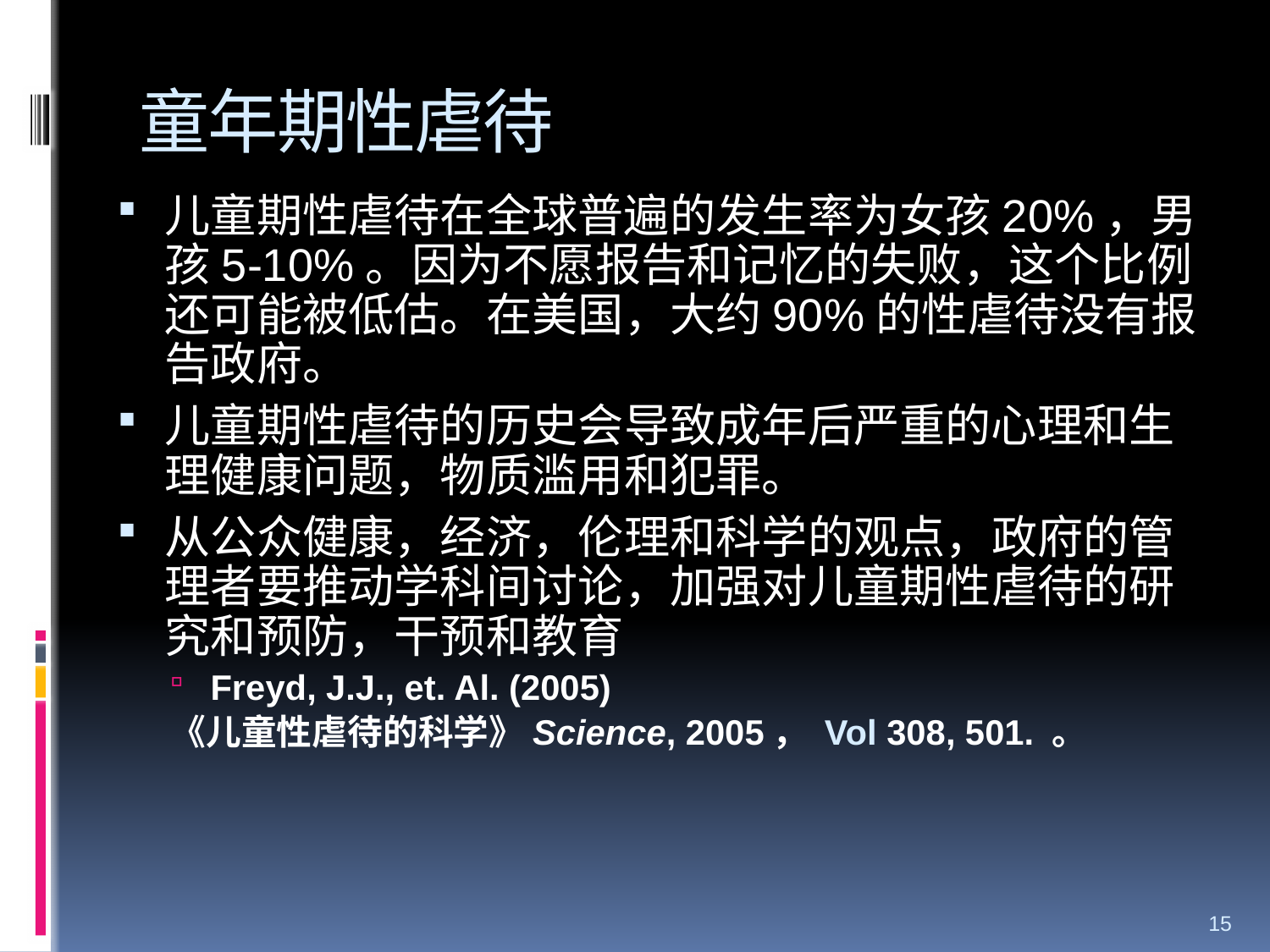

# 童年期性虐待
儿童期性虐待在全球普遍的发生率为女孩20%，男孩5-10%。因为不愿报告和记忆的失败，这个比例还可能被低估。在美国，大约90%的性虐待没有报告政府。
儿童期性虐待的历史会导致成年后严重的心理和生理健康问题，物质滥用和犯罪。
从公众健康，经济，伦理和科学的观点，政府的管理者要推动学科间讨论，加强对儿童期性虐待的研究和预防，干预和教育
Freyd, J.J., et. Al. (2005)
《儿童性虐待的科学》Science, 2005， Vol 308, 501. 。
15